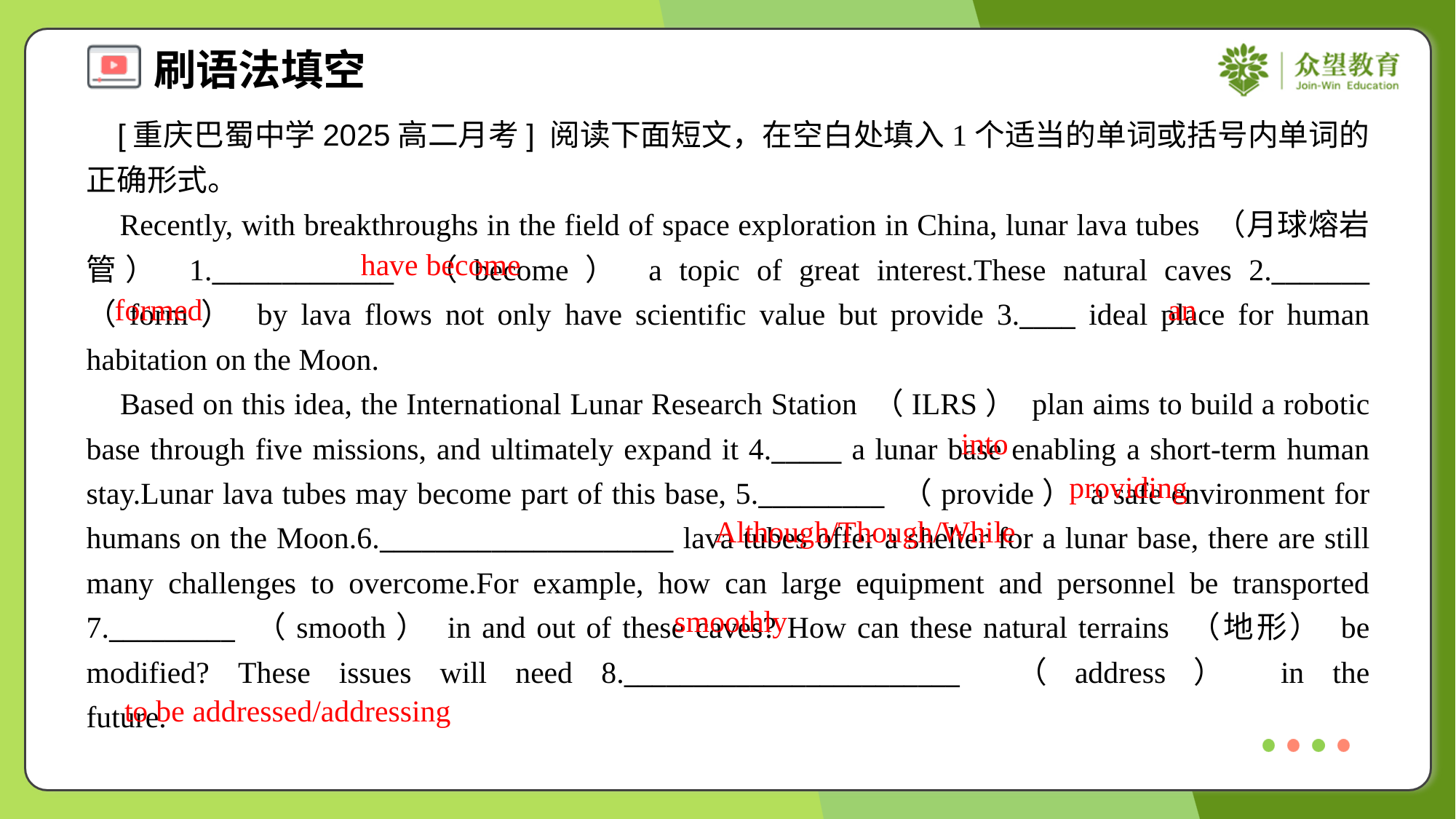

[重庆巴蜀中学2025高二月考] 阅读下面短文，在空白处填入1个适当的单词或括号内单词的正确形式。
    Recently, with breakthroughs in the field of space exploration in China, lunar lava tubes （月球熔岩管） 1._____________ （become） a topic of great interest.These natural caves 2._______ （form） by lava flows not only have scientific value but provide 3.____ ideal place for human habitation on the Moon.
    Based on this idea, the International Lunar Research Station （ILRS） plan aims to build a robotic base through five missions, and ultimately expand it 4._____ a lunar base enabling a short-term human stay.Lunar lava tubes may become part of this base, 5._________ （provide） a safe environment for humans on the Moon.6._____________________ lava tubes offer a shelter for a lunar base, there are still many challenges to overcome.For example, how can large equipment and personnel be transported 7._________ （smooth） in and out of these caves? How can these natural terrains （地形） be modified? These issues will need 8.________________________ （address） in the future.#1.2
have become
formed
an
into
providing
Although/Though/While
smoothly
to be addressed/addressing